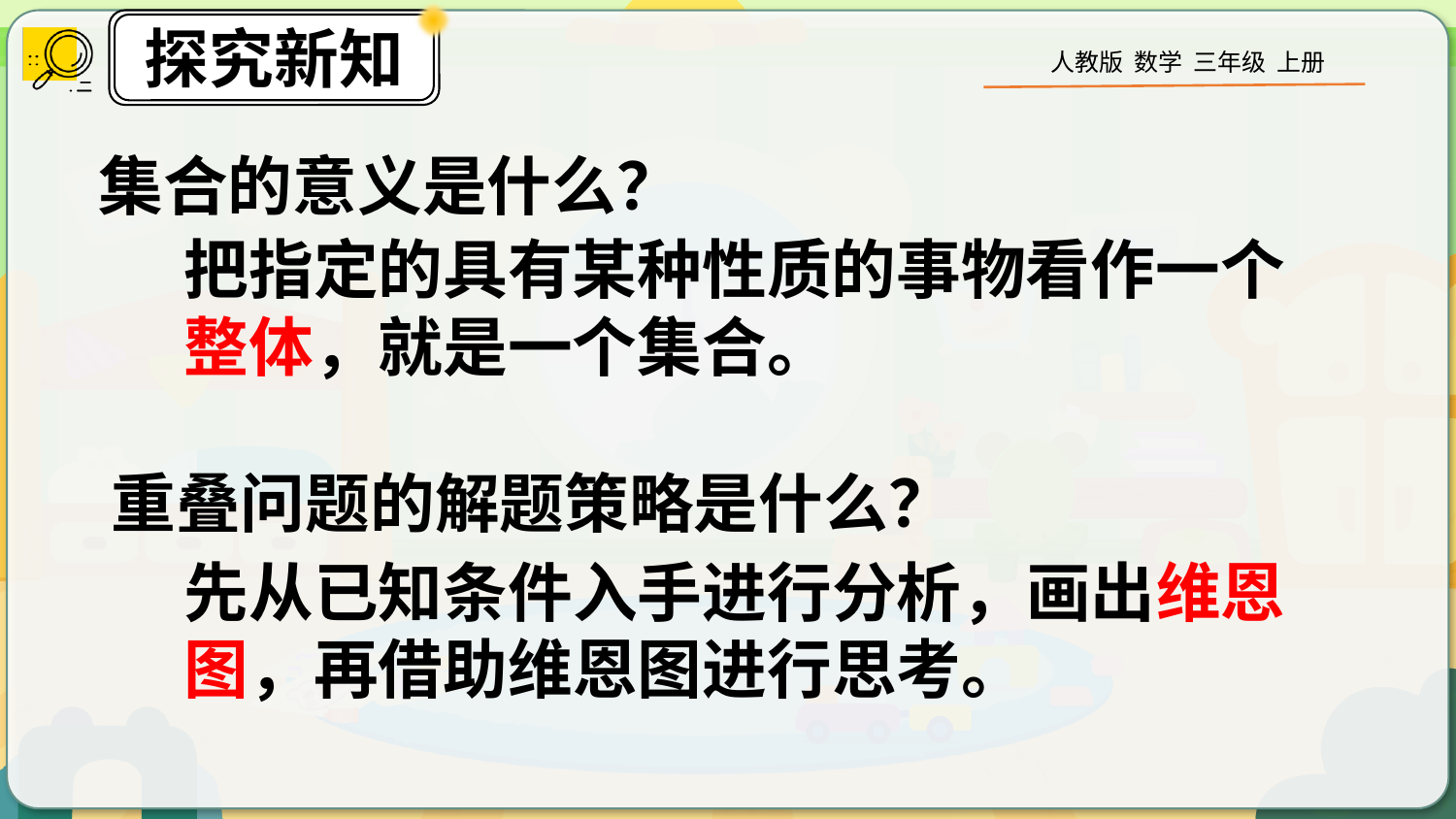

集合的意义是什么？
把指定的具有某种性质的事物看作一个整体，就是一个集合。
重叠问题的解题策略是什么？
先从已知条件入手进行分析，画出维恩图，再借助维恩图进行思考。